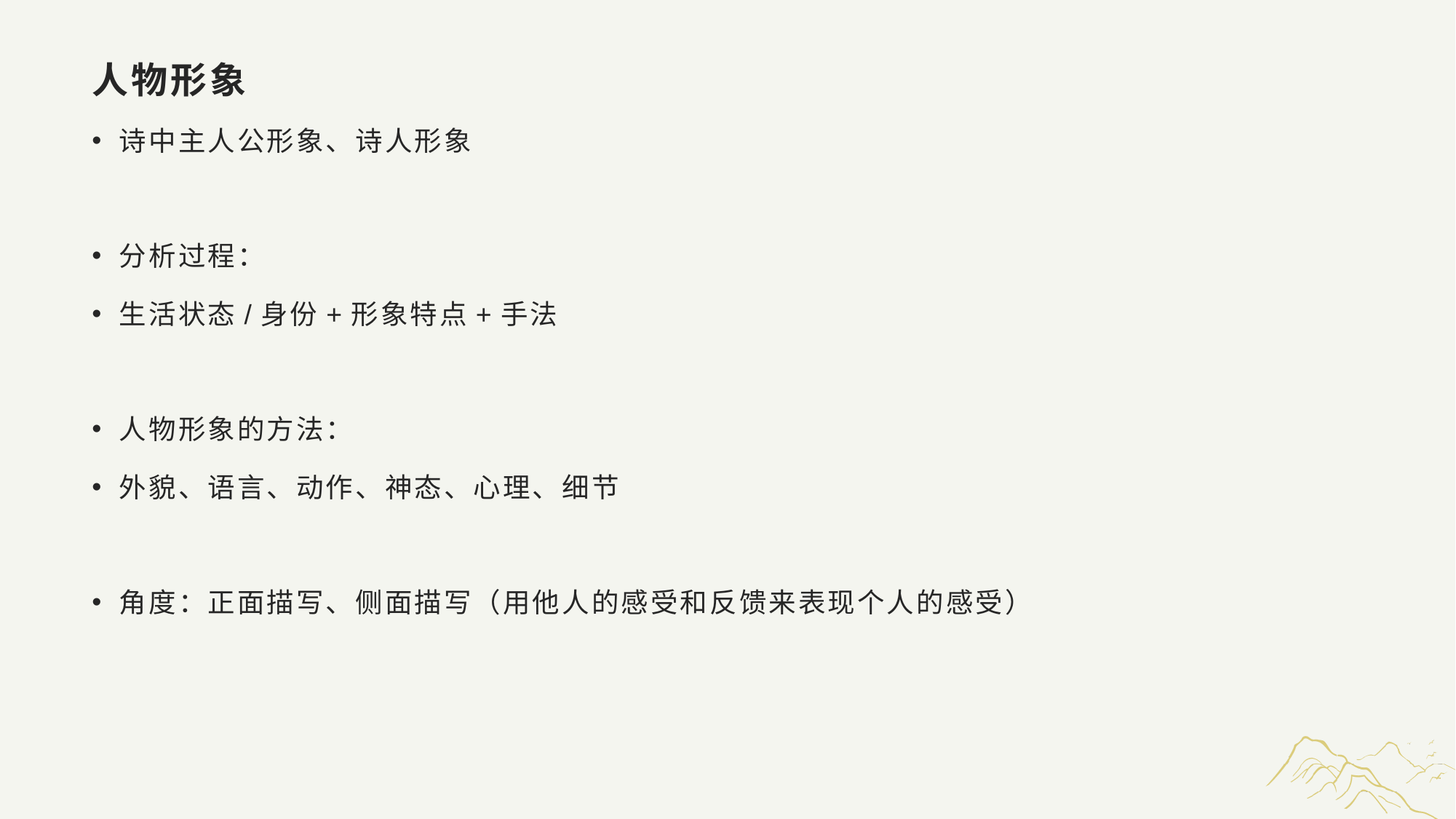

# 人物形象
诗中主人公形象、诗人形象

分析过程：
生活状态/身份+形象特点+手法

人物形象的方法：
外貌、语言、动作、神态、心理、细节

角度：正面描写、侧面描写（用他人的感受和反馈来表现个人的感受）